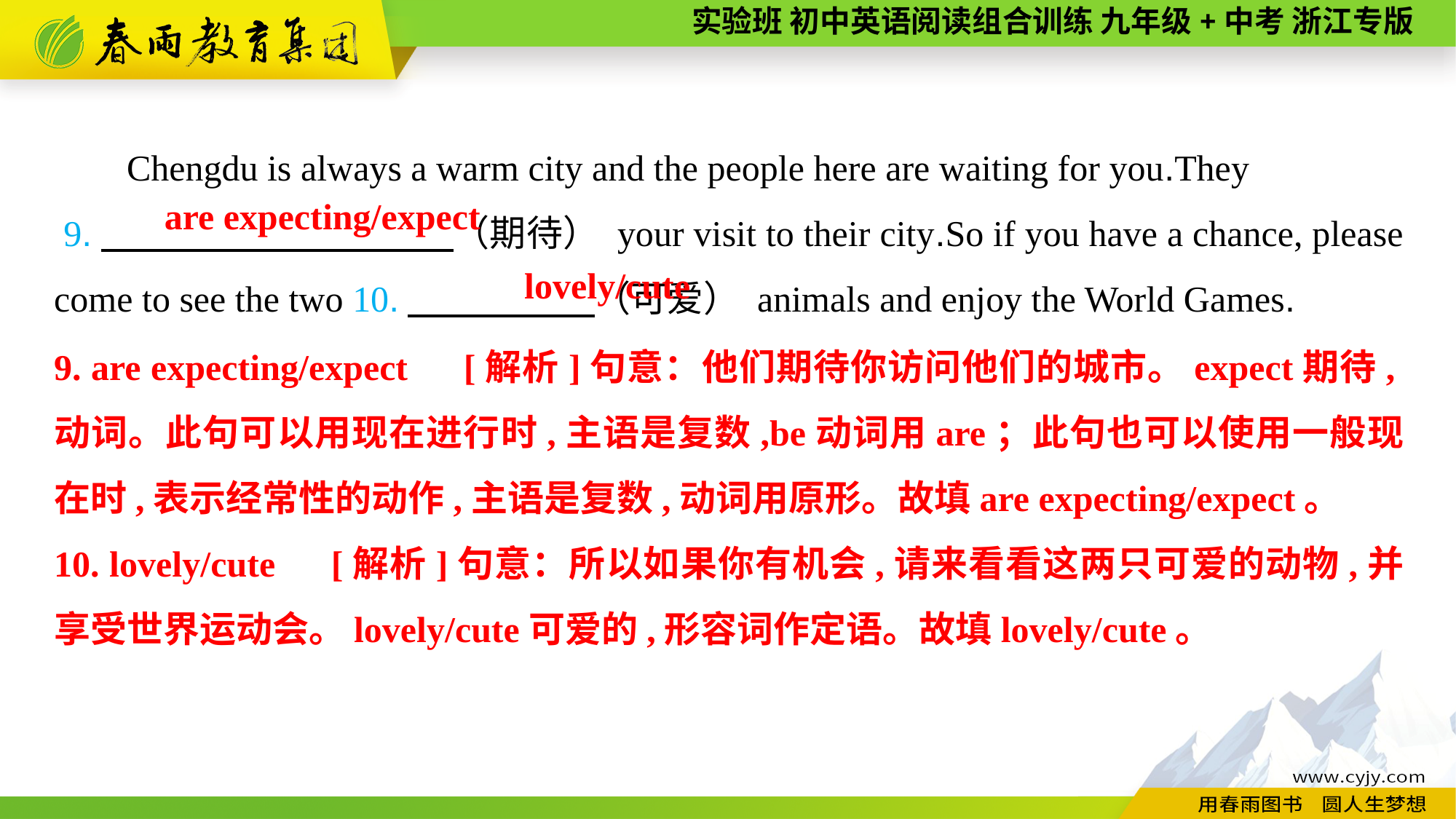

Chengdu is always a warm city and the people here are waiting for you.They
 9.　　　                        　（期待） your visit to their city.So if you have a chance, please come to see the two 10.　　　     　（可爱） animals and enjoy the World Games.
 are expecting/expect
lovely/cute
9. are expecting/expect　[解析]句意：他们期待你访问他们的城市。expect期待,动词。此句可以用现在进行时,主语是复数,be动词用are；此句也可以使用一般现在时,表示经常性的动作,主语是复数,动词用原形。故填are expecting/expect。
10. lovely/cute　[解析]句意：所以如果你有机会,请来看看这两只可爱的动物,并享受世界运动会。lovely/cute可爱的,形容词作定语。故填lovely/cute。